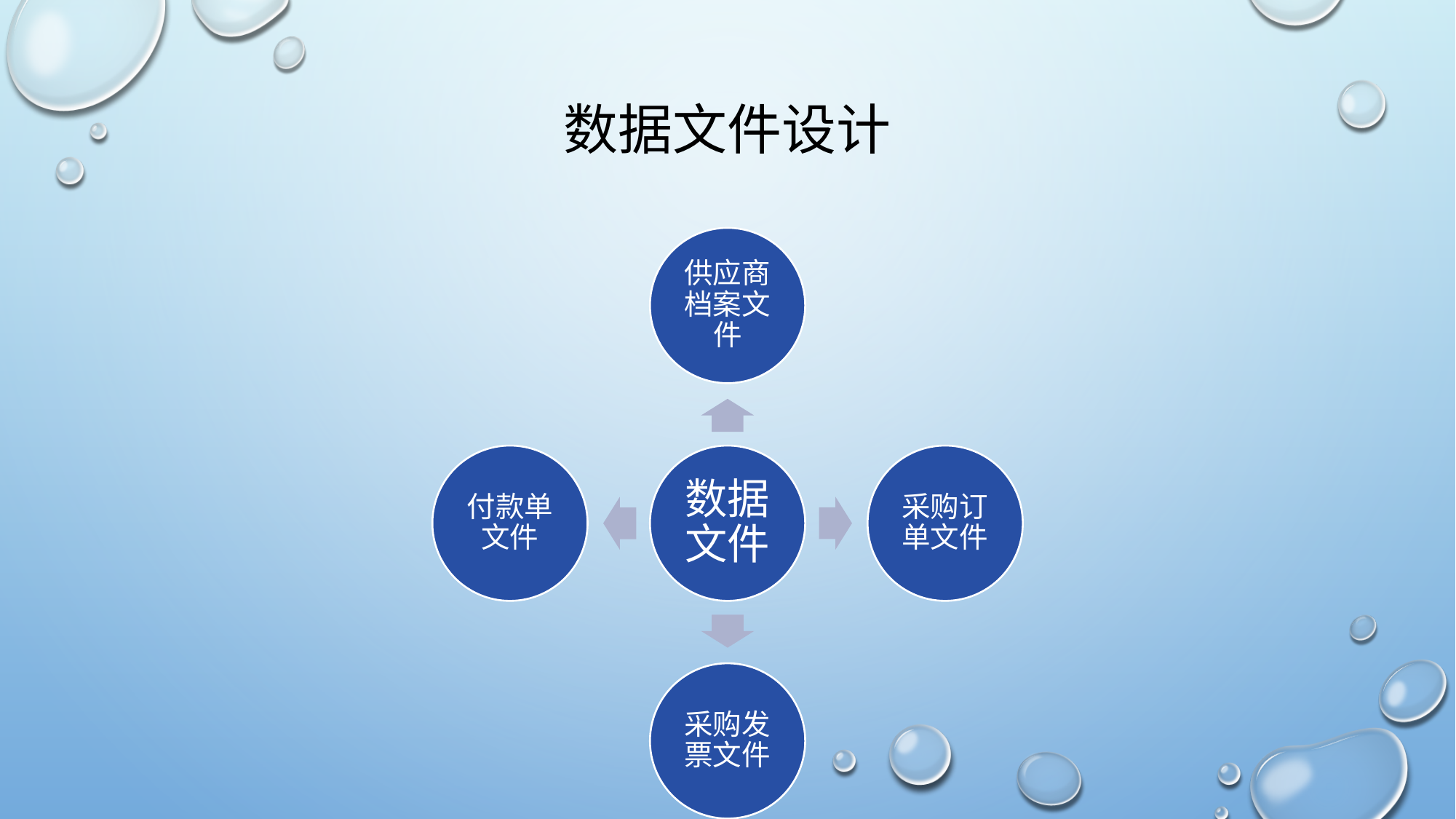

# 数据文件设计
数据文件

供应商档案文件

采购订单文件

采购发票文件

付款单文件